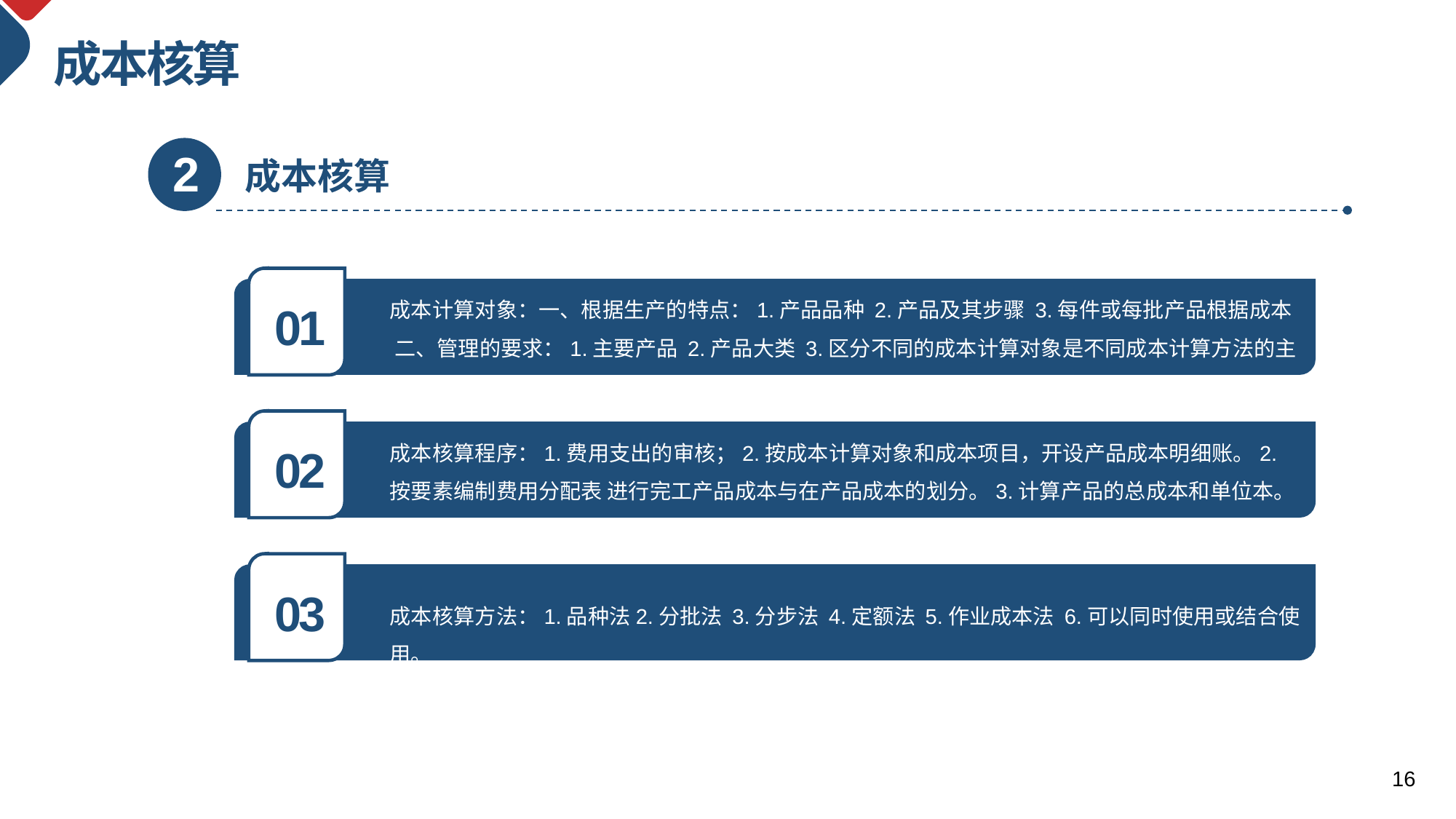

成本核算

2
成本核算

成本计算对象：一、根据生产的特点：1.产品品种 2.产品及其步骤 3.每件或每批产品根据成本    二、管理的要求：1.主要产品 2.产品大类 3.区分不同的成本计算对象是不同成本计算方法的主要标志

01

成本核算程序：1.费用支出的审核；2.按成本计算对象和成本项目，开设产品成本明细账。2. 按要素编制费用分配表 进行完工产品成本与在产品成本的划分。3.计算产品的总成本和单位本。

02

03
成本核算方法：1.品种法2.分批法 3.分步法 4.定额法 5.作业成本法 6.可以同时使用或结合使用。